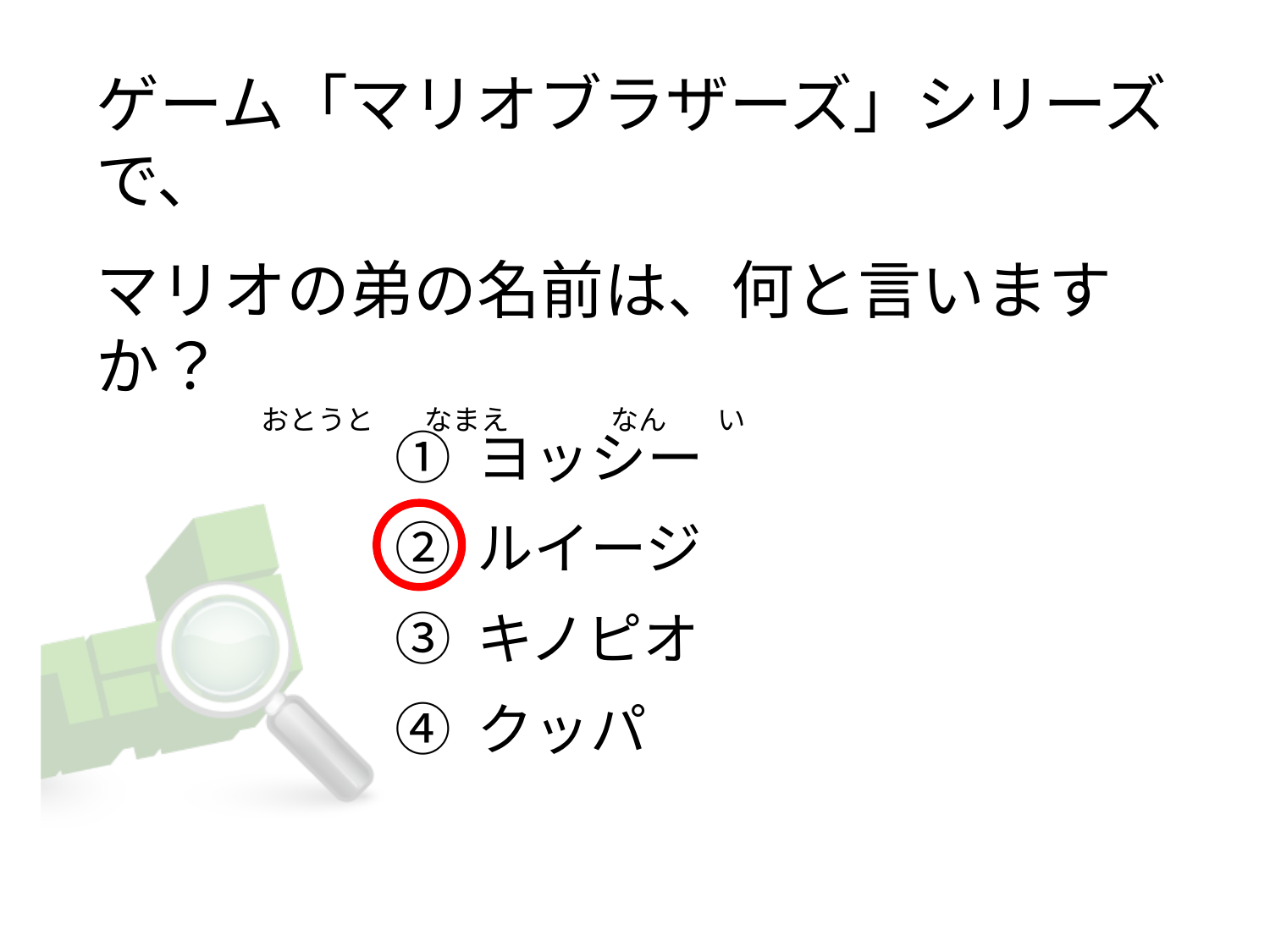

# ゲーム「マリオブラザーズ」シリーズで、   マリオの弟の名前は、何と言いますか？                           おとうと        なまえ                なん        い
① ヨッシー
② ルイージ
③ キノピオ
④ クッパ